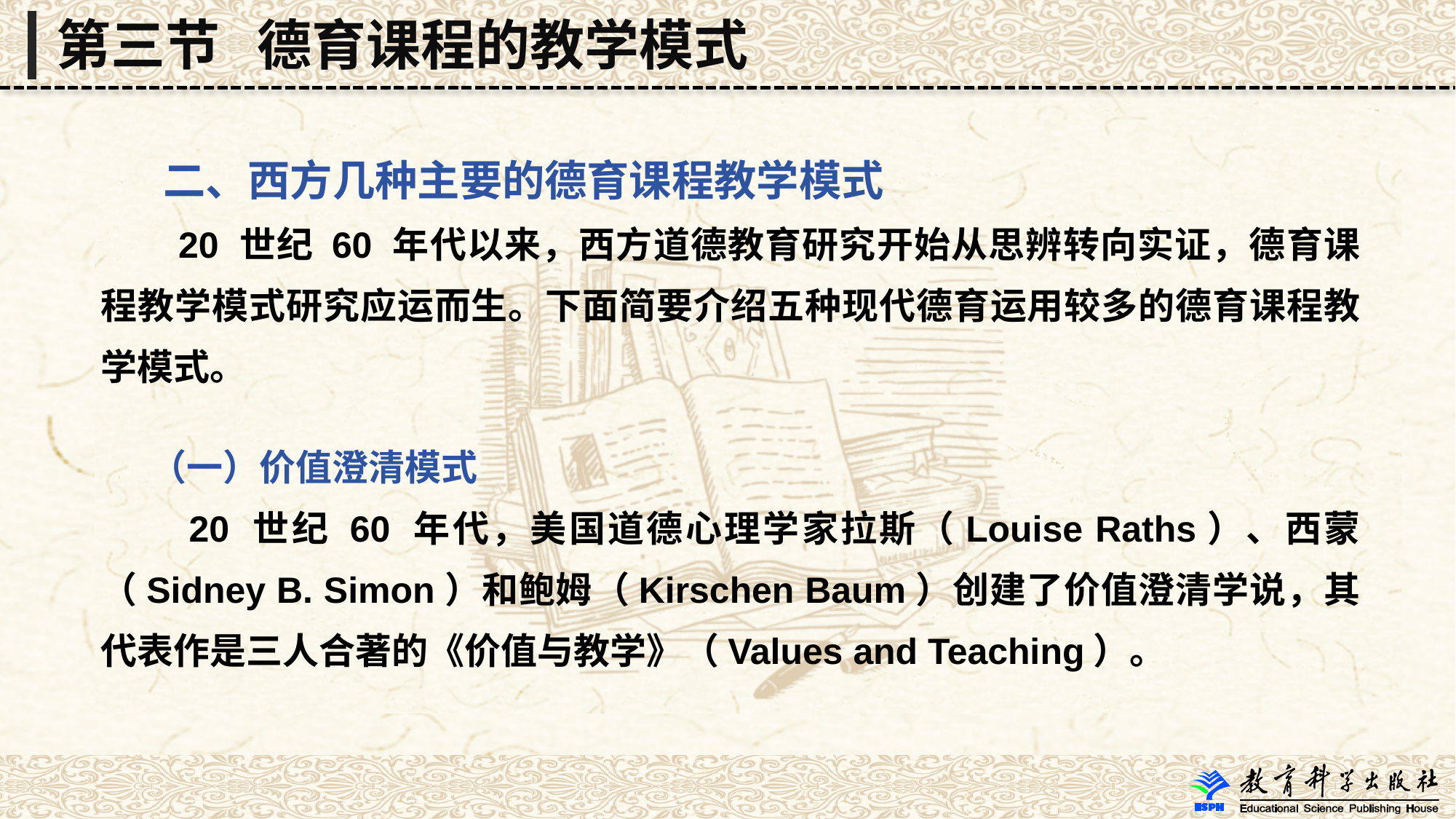

第三节   德育课程的教学模式
        二、西方几种主要的德育课程教学模式
       20 世纪 60 年代以来，西方道德教育研究开始从思辨转向实证，德育课程教学模式研究应运而生。下面简要介绍五种现代德育运用较多的德育课程教学模式。

     （一）价值澄清模式
       20 世纪 60 年代，美国道德心理学家拉斯（Louise Raths）、西蒙（Sidney B. Simon）和鲍姆（Kirschen Baum）创建了价值澄清学说，其代表作是三人合著的《价值与教学》（Values and Teaching）。